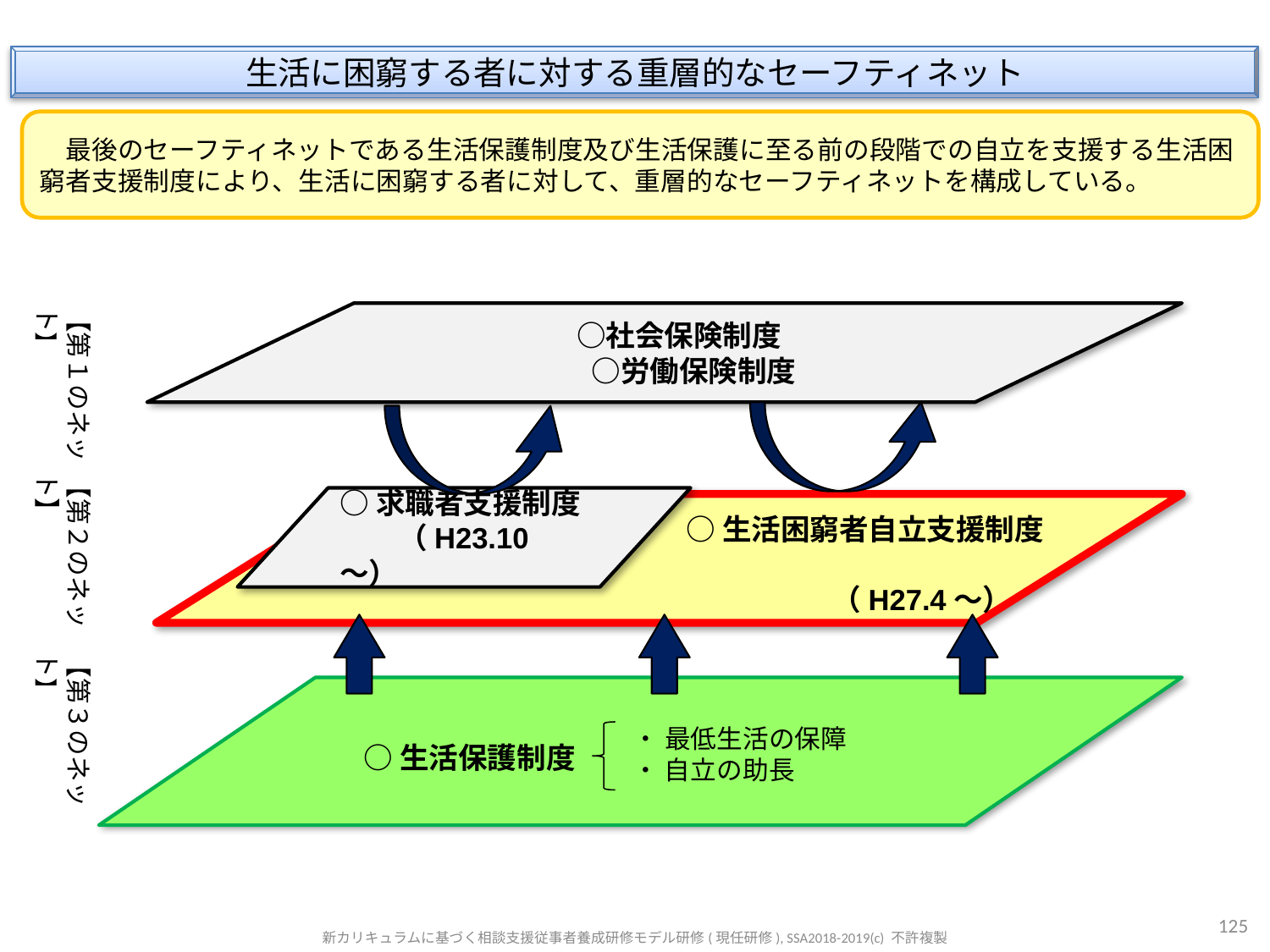

生活に困窮する者に対する重層的なセーフティネット
　最後のセーフティネットである生活保護制度及び生活保護に至る前の段階での自立を支援する生活困窮者支援制度により、生活に困窮する者に対して、重層的なセーフティネットを構成している。
【第１のネット】
　　○社会保険制度
　　○労働保険制度

【第２のネット】
○求職者支援制度
　　（H23.10～）

○生活困窮者自立支援制度
　　　　　（H27.4～）

【第３のネット】

・ 最低生活の保障
・ 自立の助長

○生活保護制度
125
新カリキュラムに基づく相談支援従事者養成研修モデル研修(現任研修), SSA2018-2019(c) 不許複製